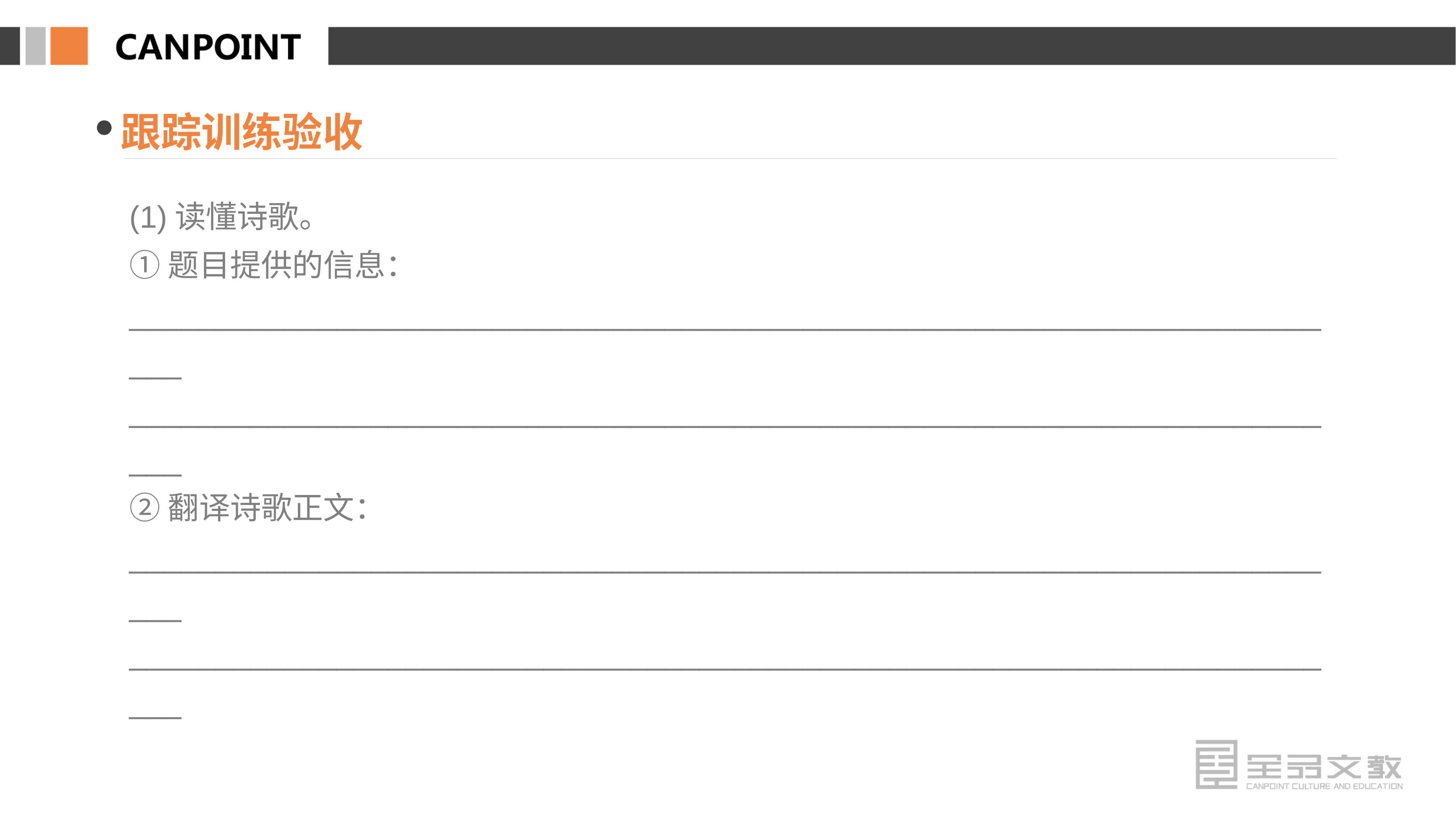

跟踪训练验收

(1)读懂诗歌。
①题目提供的信息：
________________________________________________________________________
________________________________________________________________________
②翻译诗歌正文：
________________________________________________________________________
________________________________________________________________________